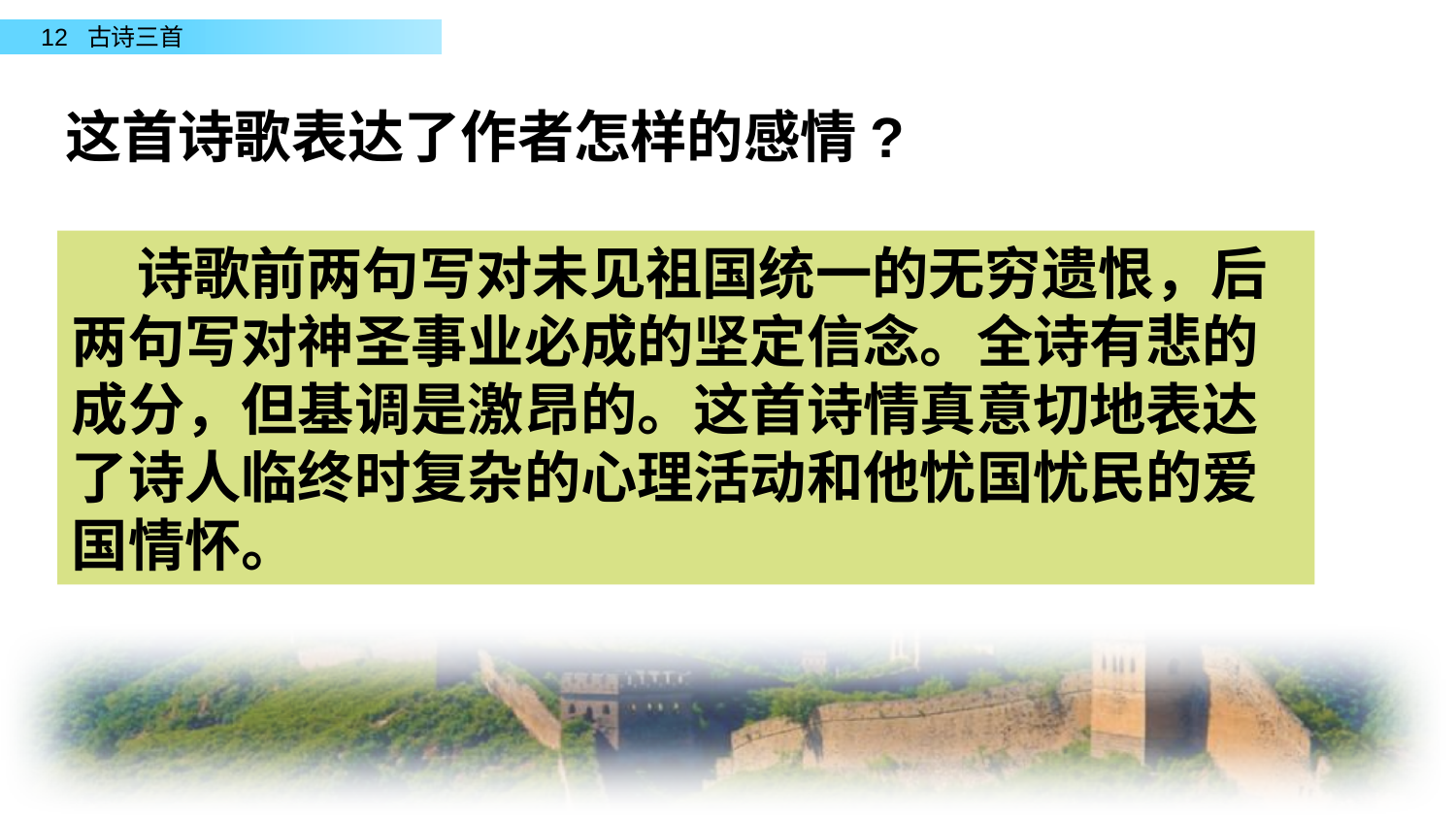

这首诗歌表达了作者怎样的感情?
    诗歌前两句写对未见祖国统一的无穷遗恨，后两句写对神圣事业必成的坚定信念。全诗有悲的成分，但基调是激昂的。这首诗情真意切地表达了诗人临终时复杂的心理活动和他忧国忧民的爱国情怀。